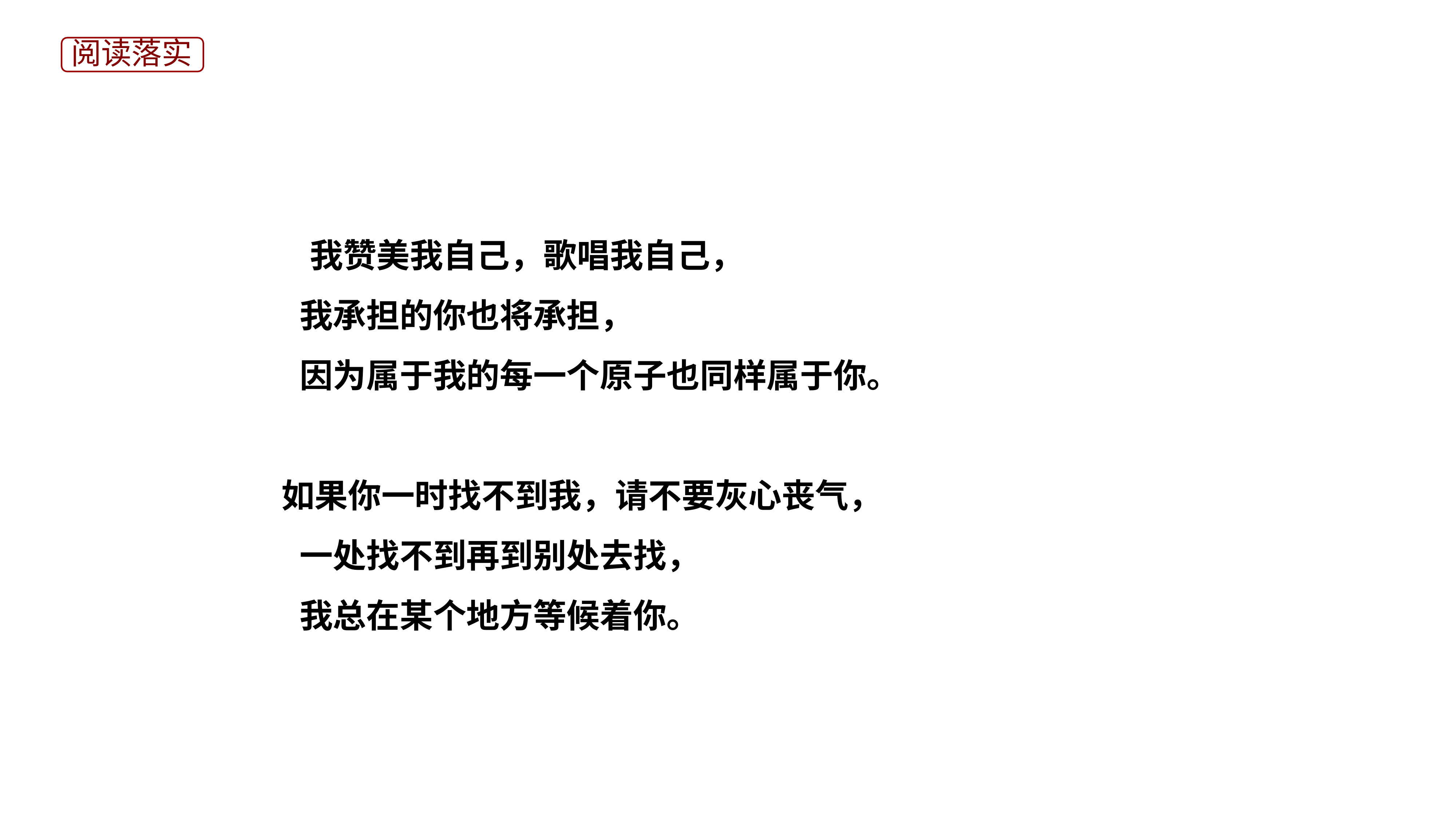

阅读落实

　　我赞美我自己，歌唱我自己，
 　 我承担的你也将承担，
 　 因为属于我的每一个原子也同样属于你。

    如果你一时找不到我，请不要灰心丧气，
 　 一处找不到再到别处去找，
 　 我总在某个地方等候着你。